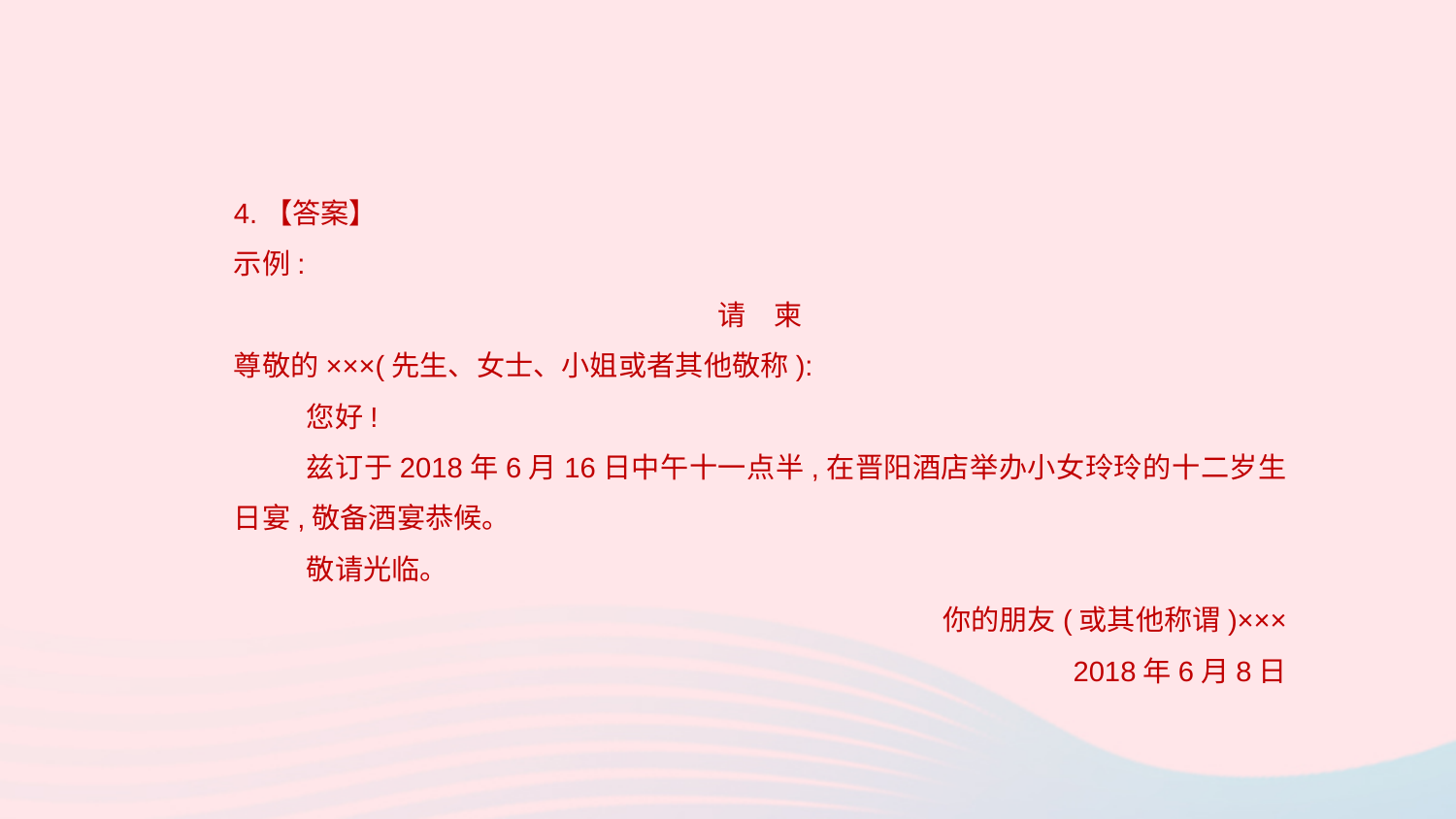

4.【答案】
示例:
请　柬
尊敬的×××(先生、女士、小姐或者其他敬称):
您好!
兹订于2018年6月16日中午十一点半,在晋阳酒店举办小女玲玲的十二岁生日宴,敬备酒宴恭候。
敬请光临。
你的朋友(或其他称谓)×××
2018年6月8日